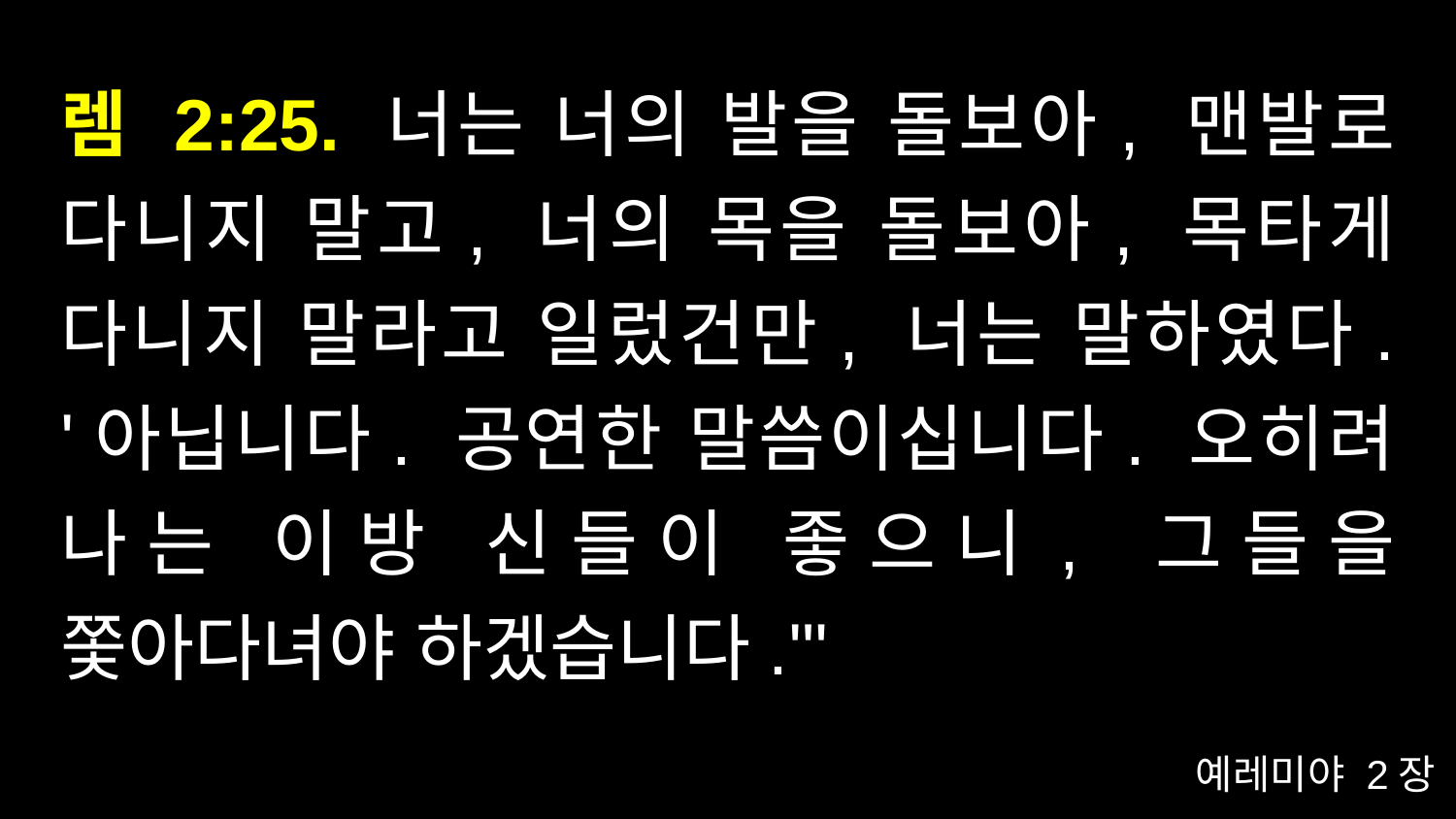

# 렘 2:25. 너는 너의 발을 돌보아, 맨발로 다니지 말고, 너의 목을 돌보아, 목타게 다니지 말라고 일렀건만, 너는 말하였다. '아닙니다. 공연한 말씀이십니다. 오히려 나는 이방 신들이 좋으니, 그들을 쫓아다녀야 하겠습니다.'"
예레미야 2장